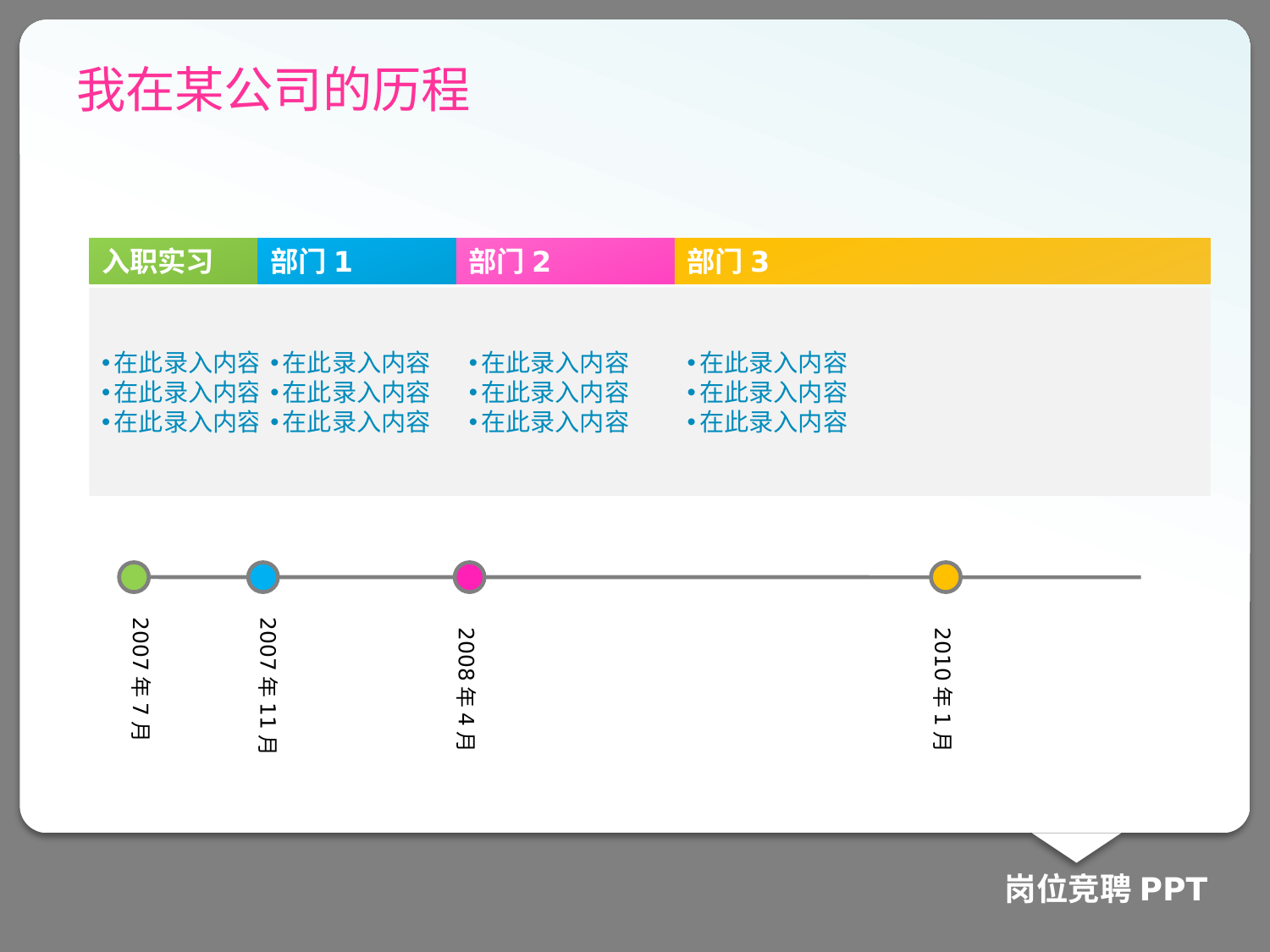

# 我在某公司的历程
入职实习
在此录入内容
在此录入内容
在此录入内容
部门1
在此录入内容
在此录入内容
在此录入内容
部门2
在此录入内容
在此录入内容
在此录入内容
部门3
在此录入内容
在此录入内容
在此录入内容

2007年7月
2007年11月
2008年4月
2010年1月